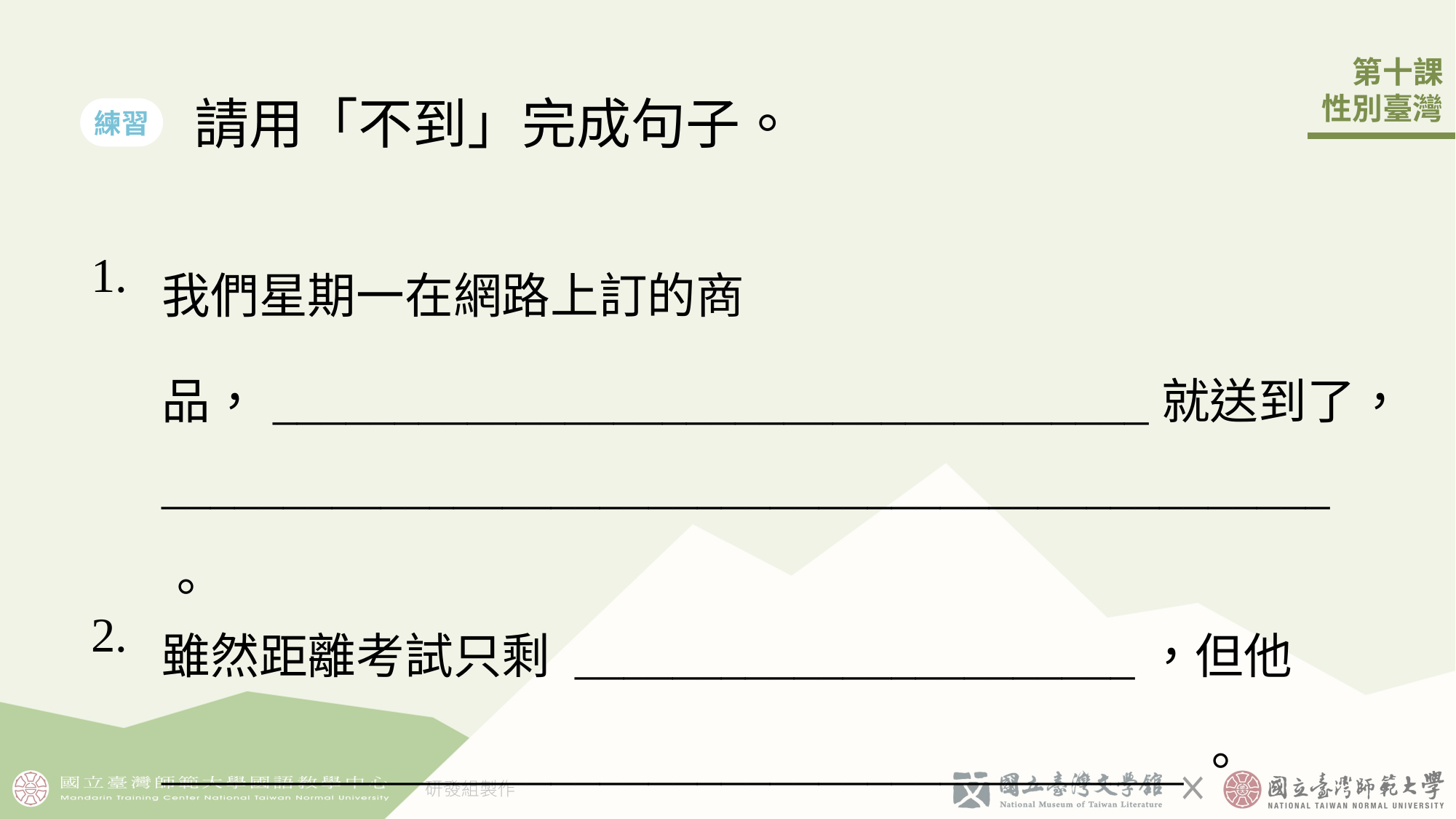

請用「不到」完成句子。
練習
| 1. | 我們星期一在網路上訂的商品，\_\_\_\_\_\_\_\_\_\_\_\_\_\_\_\_\_\_\_\_\_\_\_\_\_\_\_\_\_\_\_\_\_\_\_\_就送到了，\_\_\_\_\_\_\_\_\_\_\_\_\_\_\_\_\_\_\_\_\_\_\_\_\_\_\_\_\_\_\_\_\_\_\_\_\_\_\_\_\_\_\_\_\_\_\_\_。 |
| --- | --- |
| 2. | 雖然距離考試只剩 \_\_\_\_\_\_\_\_\_\_\_\_\_\_\_\_\_\_\_\_\_\_\_，但他\_\_\_\_\_\_\_\_\_\_\_\_\_\_\_\_\_\_\_\_\_\_\_\_\_\_\_\_\_\_\_\_\_\_\_\_\_\_\_\_\_\_。 |